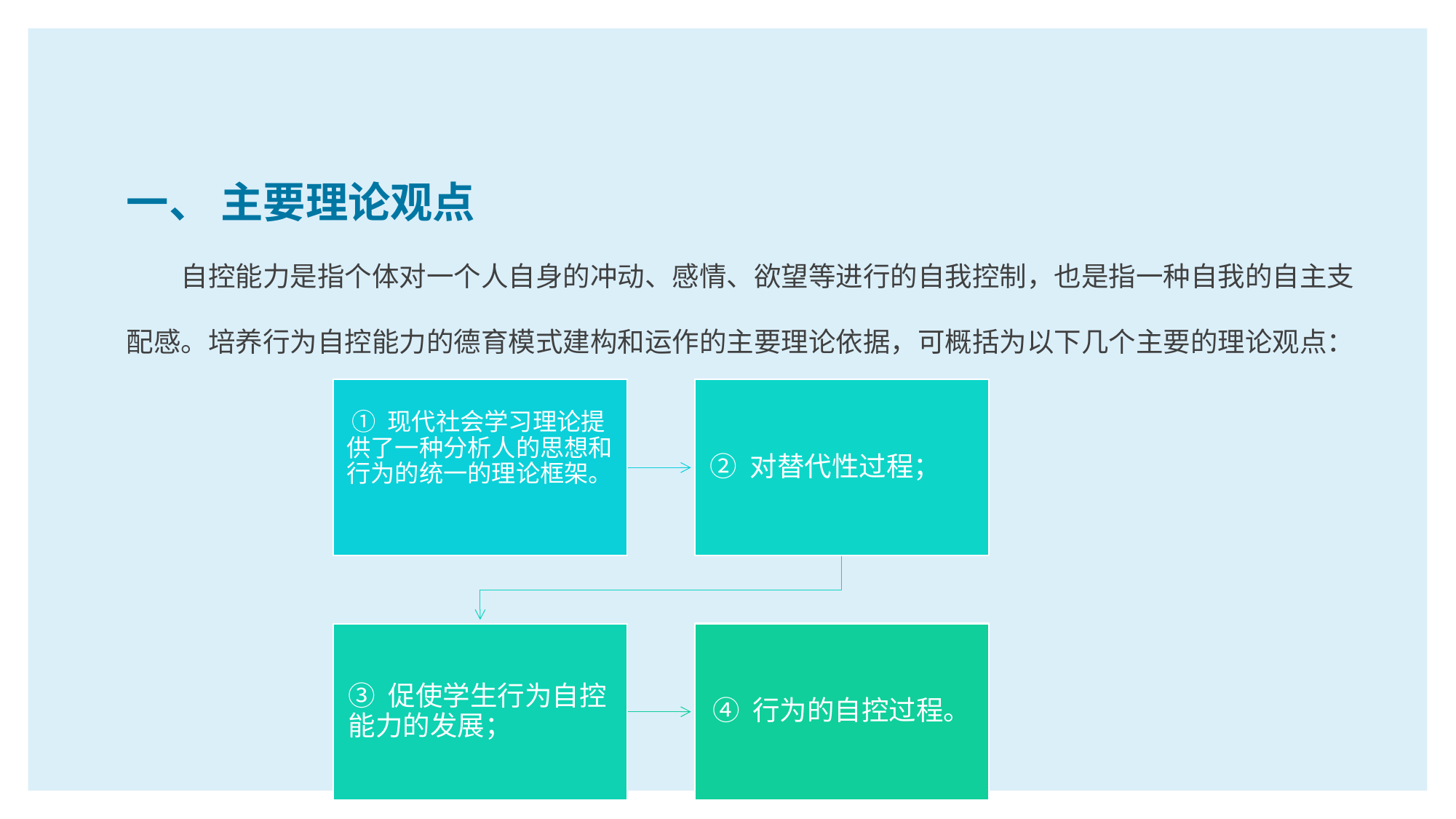

一、 主要理论观点
自控能力是指个体对一个人自身的冲动、感情、欲望等进行的自我控制，也是指一种自我的自主支配感。培养行为自控能力的德育模式建构和运作的主要理论依据，可概括为以下几个主要的理论观点：

 ① 现代社会学习理论提供了一种分析人的思想和行为的统一的理论框架。

② 对替代性过程；

③ 促使学生行为自控能力的发展；
④ 行为的自控过程。